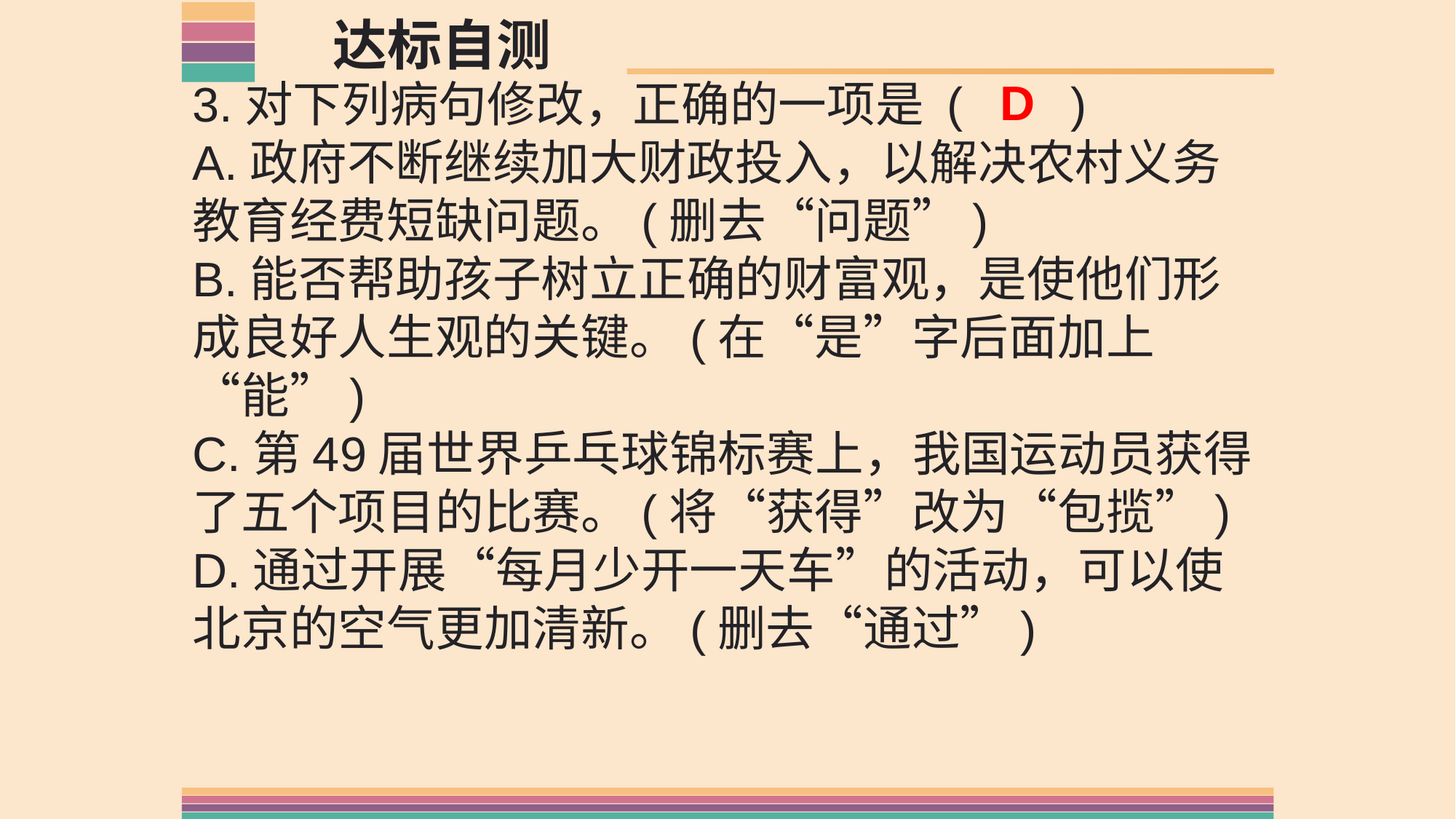

达标自测
D
3.对下列病句修改，正确的一项是 (        )
A.政府不断继续加大财政投入，以解决农村义务教育经费短缺问题。(删去“问题”)
B.能否帮助孩子树立正确的财富观，是使他们形成良好人生观的关键。(在“是”字后面加上“能”)
C.第49届世界乒乓球锦标赛上，我国运动员获得了五个项目的比赛。(将“获得”改为“包揽”)
D.通过开展“每月少开一天车”的活动，可以使北京的空气更加清新。(删去“通过”)